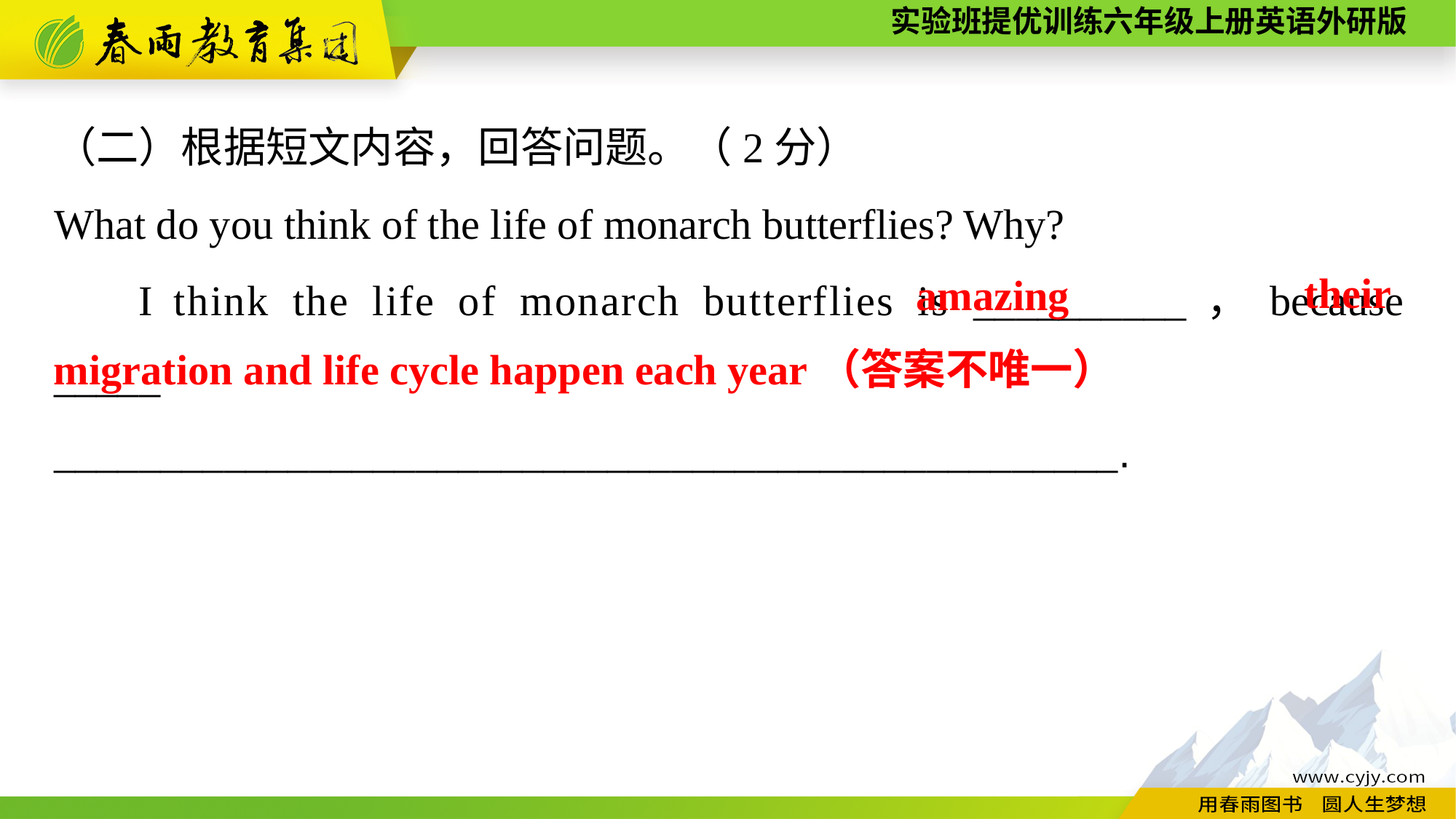

（二）根据短文内容，回答问题。（2分）
What do you think of the life of monarch butterflies? Why?
I think the life of monarch butterflies is __________，because _____
__________________________________________________.
                                                                    	              their
migration and life cycle happen each year（答案不唯一）
amazing